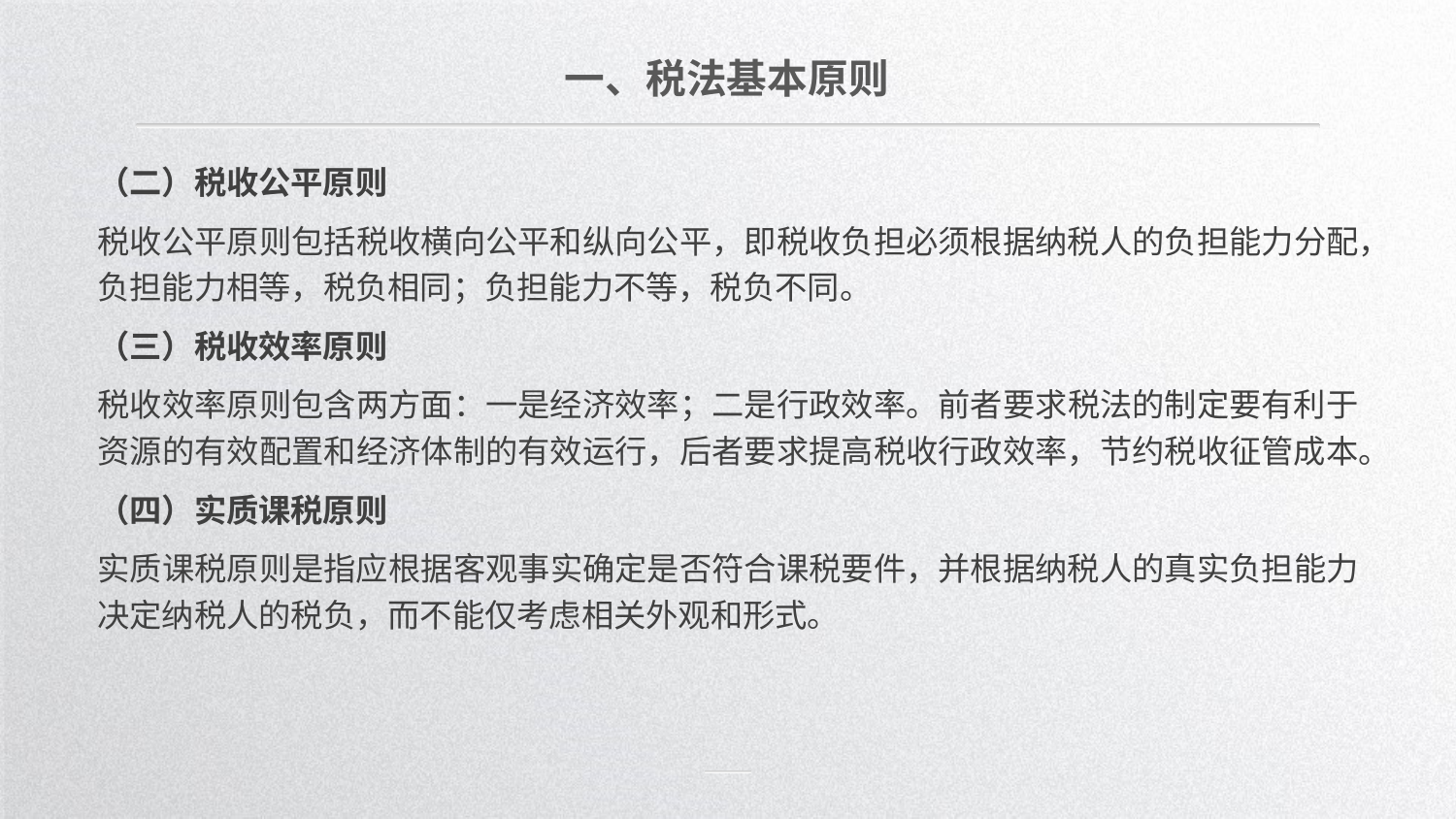

一、税法基本原则
（二）税收公平原则
税收公平原则包括税收横向公平和纵向公平，即税收负担必须根据纳税人的负担能力分配，负担能力相等，税负相同；负担能力不等，税负不同。
（三）税收效率原则
税收效率原则包含两方面：一是经济效率；二是行政效率。前者要求税法的制定要有利于资源的有效配置和经济体制的有效运行，后者要求提高税收行政效率，节约税收征管成本。
（四）实质课税原则
实质课税原则是指应根据客观事实确定是否符合课税要件，并根据纳税人的真实负担能力决定纳税人的税负，而不能仅考虑相关外观和形式。